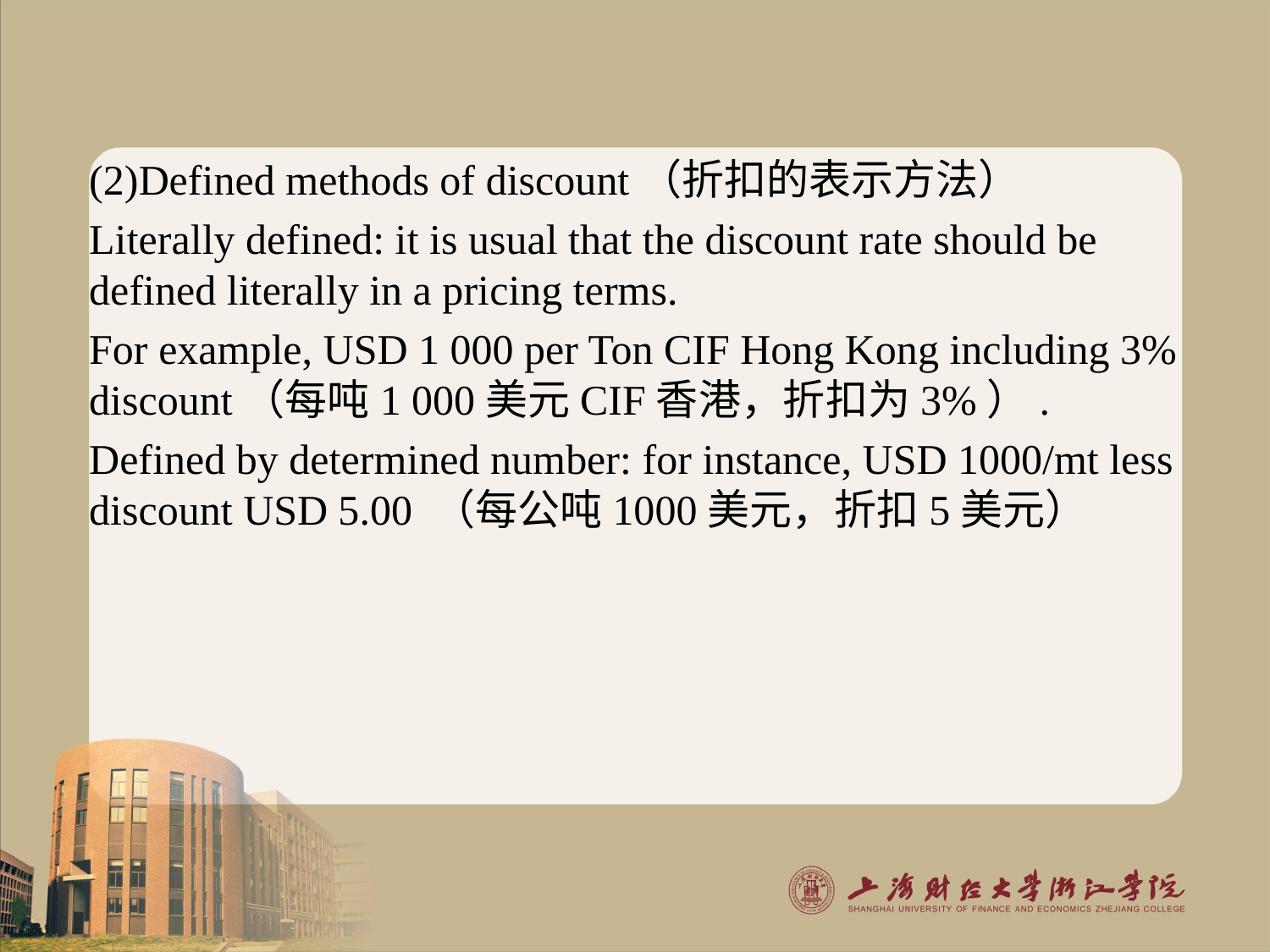

#
(2)Defined methods of discount（折扣的表示方法）
Literally defined: it is usual that the discount rate should be defined literally in a pricing terms.
For example, USD 1 000 per Ton CIF Hong Kong including 3% discount（每吨1 000美元CIF香港，折扣为3%）.
Defined by determined number: for instance, USD 1000/mt less discount USD 5.00 （每公吨1000美元，折扣5美元）